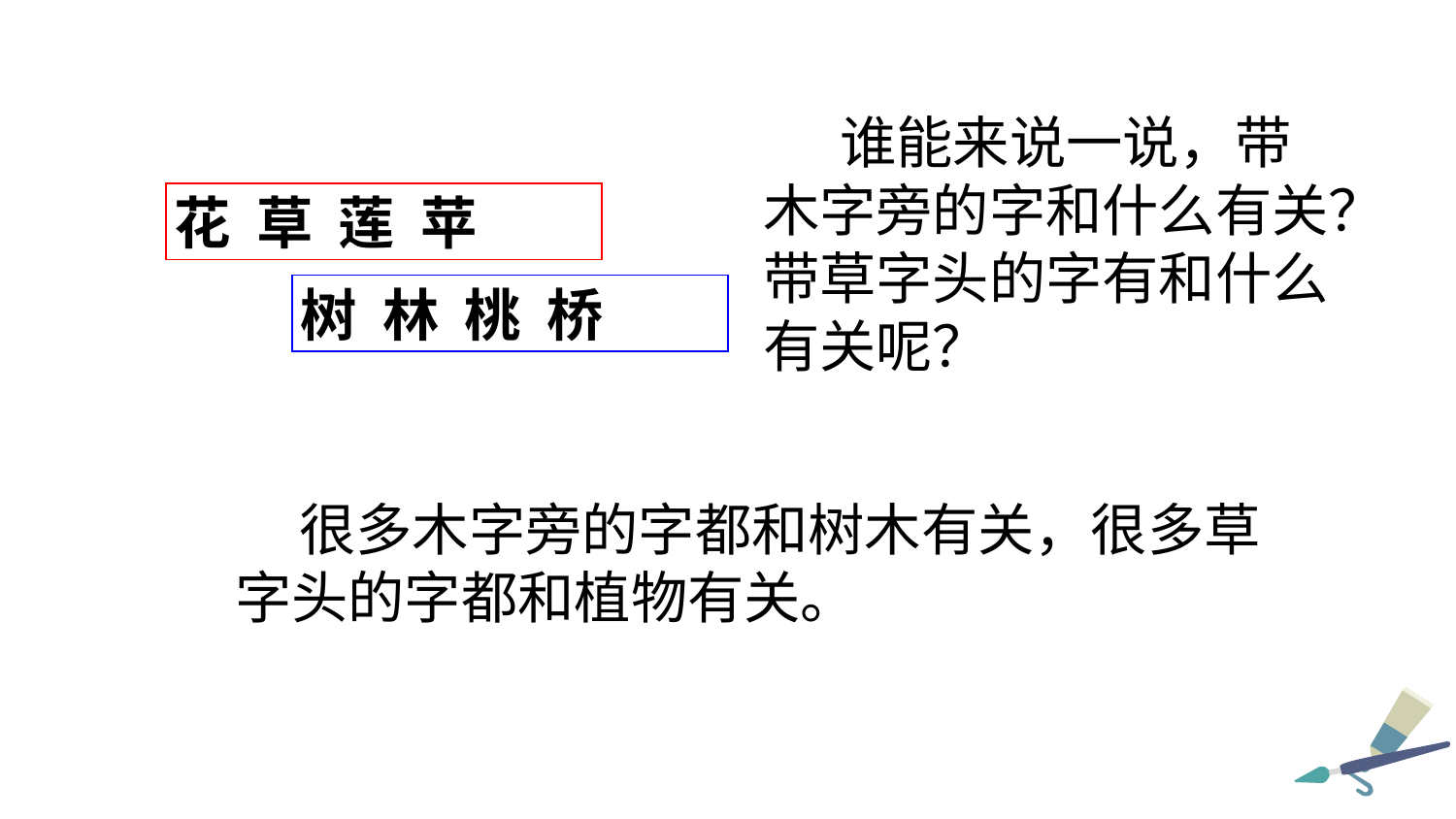

谁能来说一说，带木字旁的字和什么有关？带草字头的字有和什么有关呢？
花  草  莲  苹
树  林  桃  桥
    很多木字旁的字都和树木有关，很多草字头的字都和植物有关。